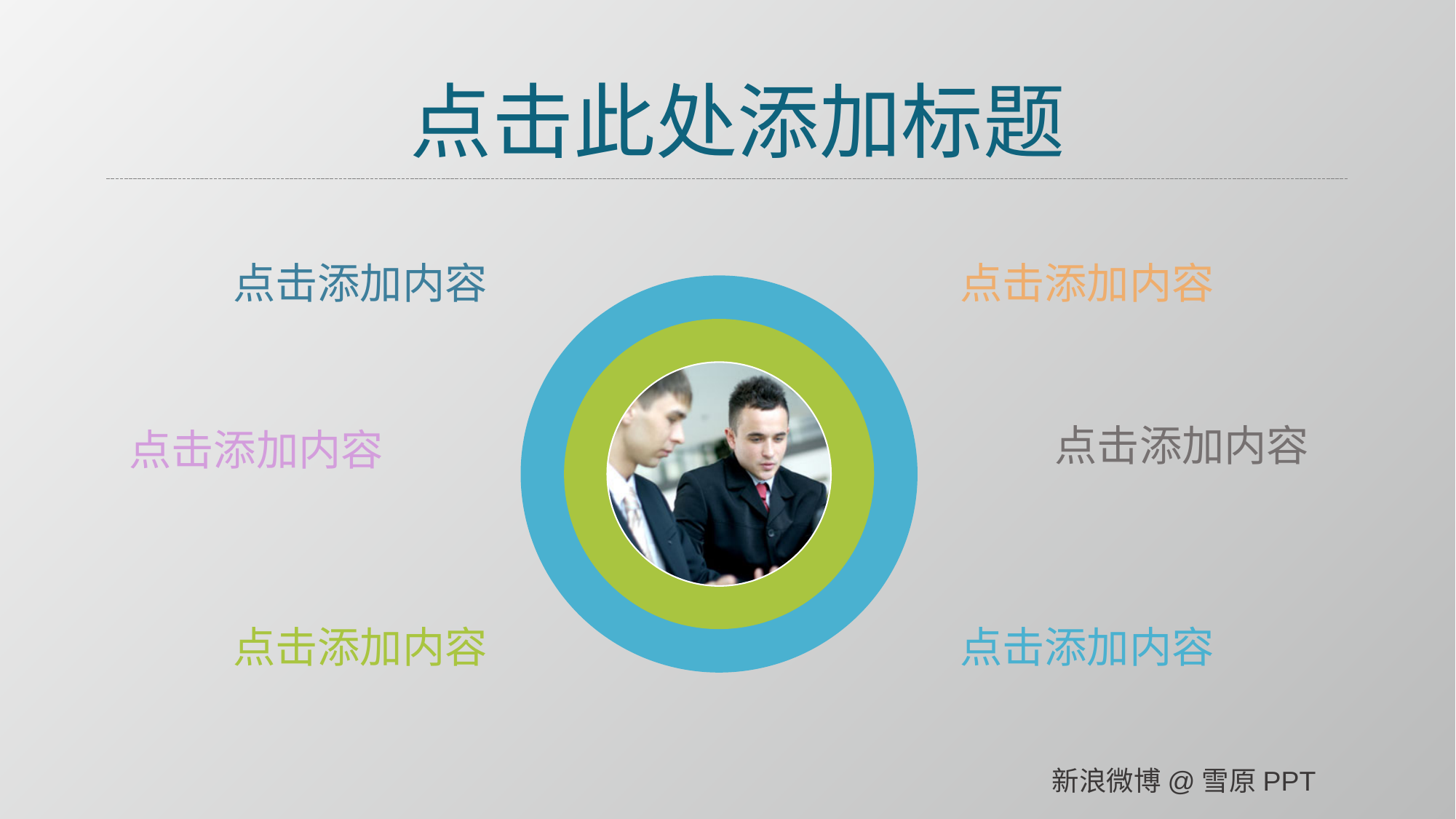

点击此处添加标题
点击添加内容
点击添加内容

点击添加内容
点击添加内容
点击添加内容
点击添加内容